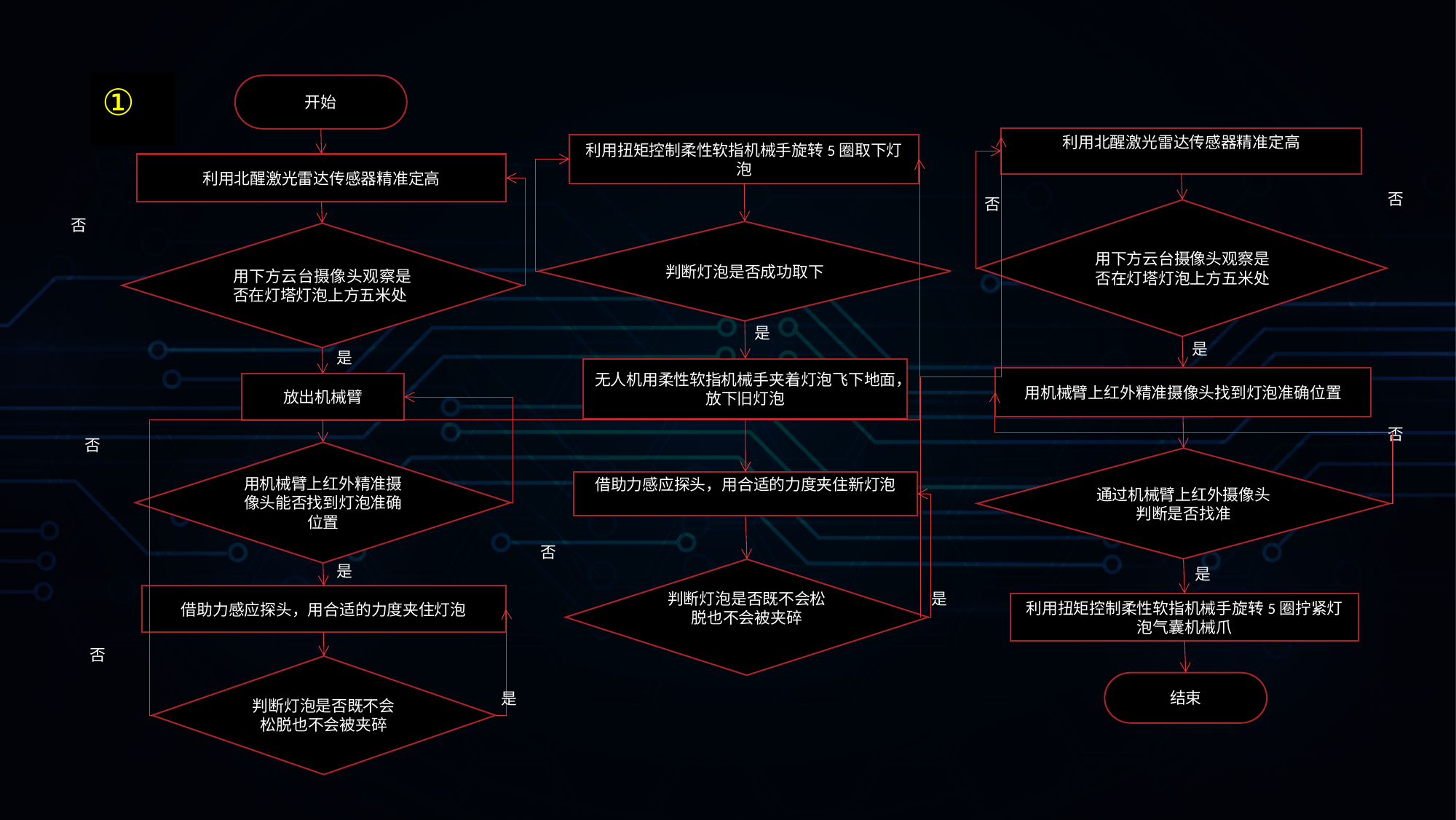

①
开始
利用北醒激光雷达传感器精准定高

利用扭矩控制柔性软指机械手旋转5圈取下灯泡
利用北醒激光雷达传感器精准定高
否
否
用下方云台摄像头观察是否在灯塔灯泡上方五米处
否
判断灯泡是否成功取下
用下方云台摄像头观察是否在灯塔灯泡上方五米处
是
是
是
无人机用柔性软指机械手夹着灯泡飞下地面，放下旧灯泡
用机械臂上红外精准摄像头找到灯泡准确位置
放出机械臂
否
否
用机械臂上红外精准摄像头能否找到灯泡准确位置
通过机械臂上红外摄像头判断是否找准
借助力感应探头，用合适的力度夹住新灯泡

否
是
是
判断灯泡是否既不会松脱也不会被夹碎

是
借助力感应探头，用合适的力度夹住灯泡
利用扭矩控制柔性软指机械手旋转5圈拧紧灯泡气囊机械爪
否
判断灯泡是否既不会松脱也不会被夹碎
结束
是